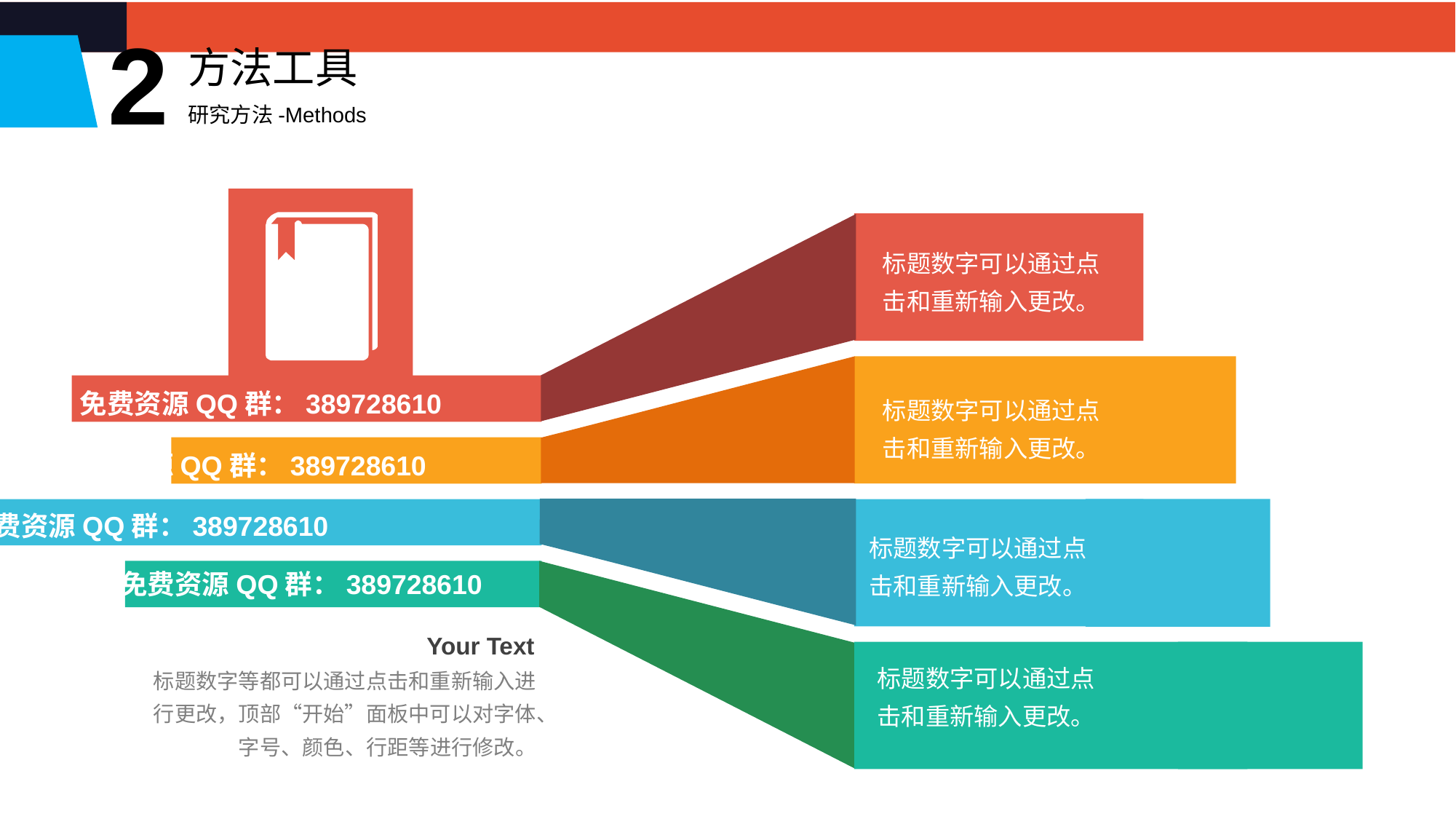

2

方法工具
研究方法-Methods

标题数字可以通过点击和重新输入更改。

免费资源QQ群：389728610
标题数字可以通过点击和重新输入更改。

免费资源QQ群：389728610

免费资源QQ群：389728610
标题数字可以通过点击和重新输入更改。

免费资源QQ群：389728610
Your Text

标题数字可以通过点击和重新输入更改。
标题数字等都可以通过点击和重新输入进行更改，顶部“开始”面板中可以对字体、字号、颜色、行距等进行修改。